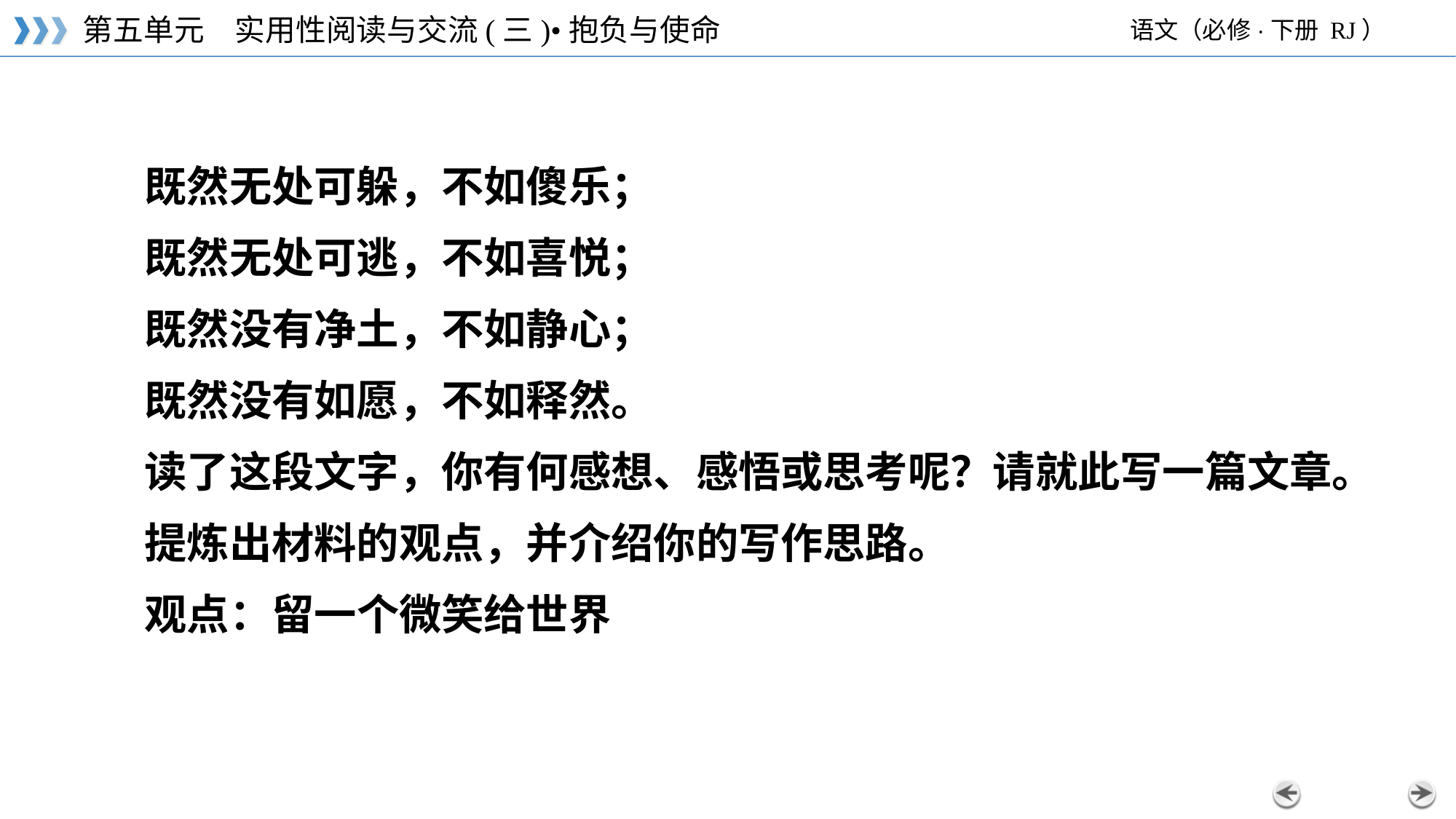

既然无处可躲，不如傻乐；
既然无处可逃，不如喜悦；
既然没有净土，不如静心；
既然没有如愿，不如释然。
读了这段文字，你有何感想、感悟或思考呢？请就此写一篇文章。
提炼出材料的观点，并介绍你的写作思路。
观点：留一个微笑给世界